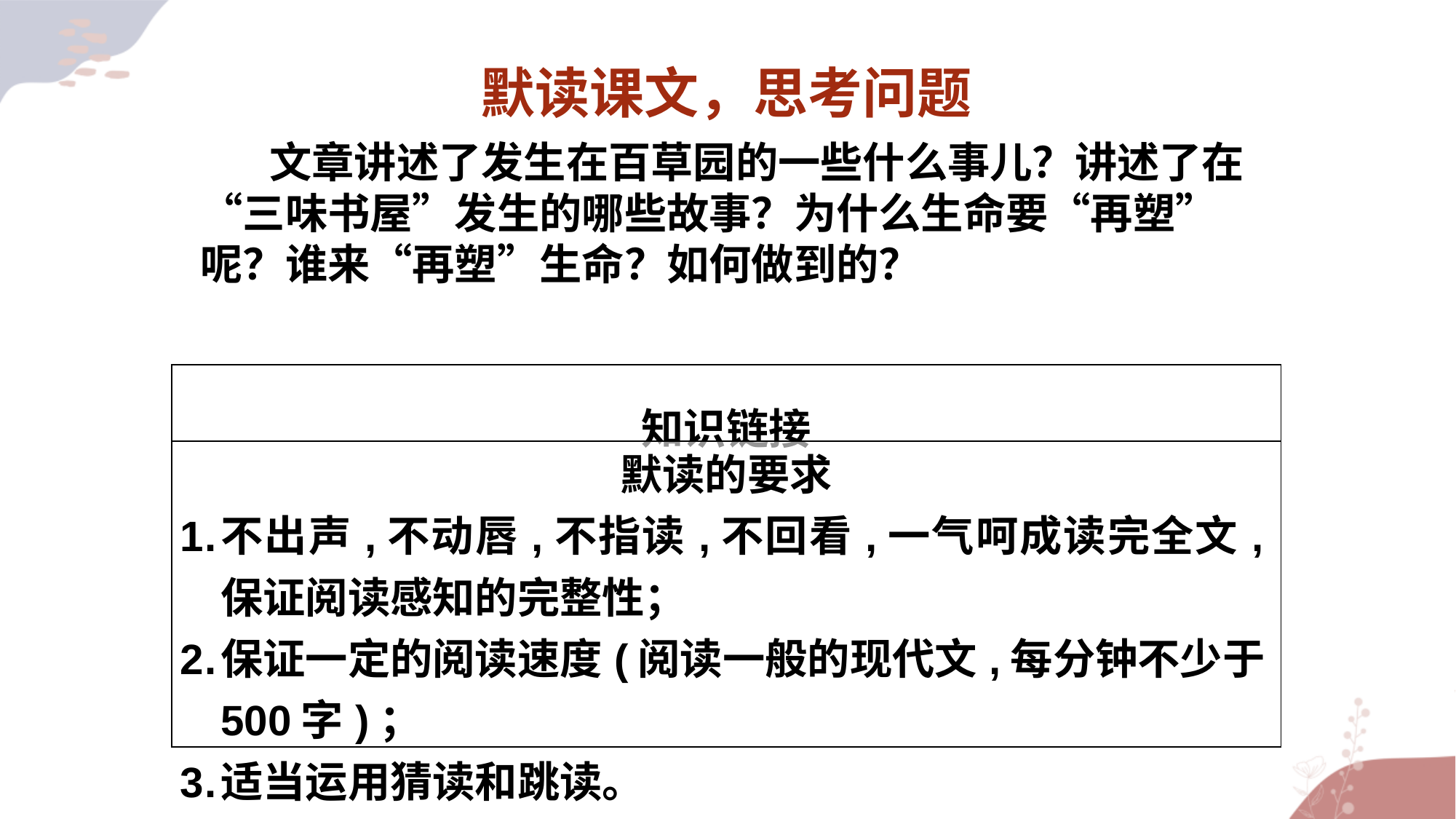

默读课文，思考问题
       文章讲述了发生在百草园的一些什么事儿？讲述了在“三味书屋”发生的哪些故事？为什么生命要“再塑”呢？谁来“再塑”生命？如何做到的？
| 知识链接 |
| --- |
| 默读的要求 不出声,不动唇,不指读,不回看,一气呵成读完全文,保证阅读感知的完整性； 保证一定的阅读速度(阅读一般的现代文,每分钟不少于500字)； 适当运用猜读和跳读。 |